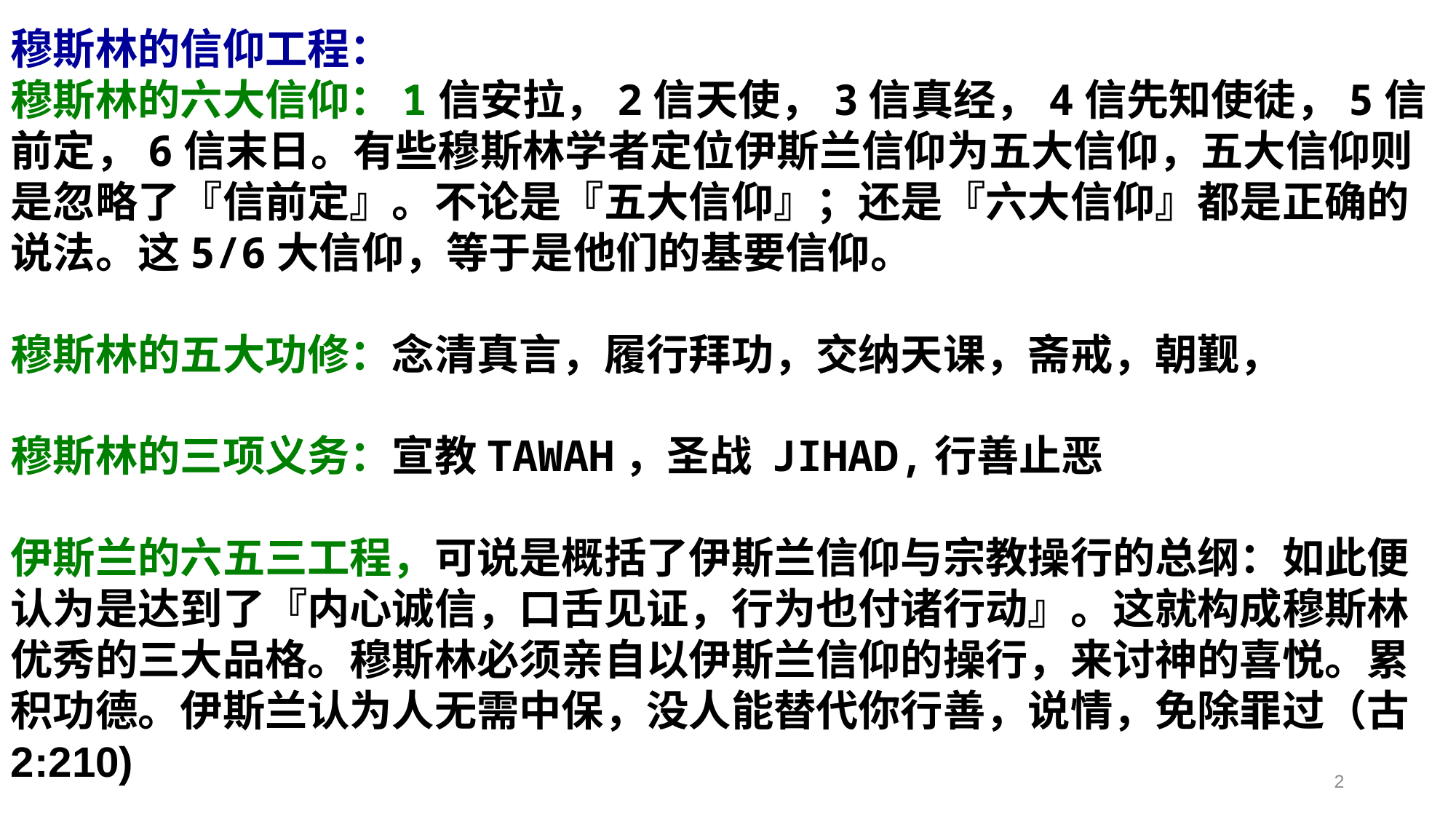

穆斯林的信仰工程：
穆斯林的六大信仰：1信安拉，2信天使，3信真经，4信先知使徒，5信前定，6信末日。有些穆斯林学者定位伊斯兰信仰为五大信仰，五大信仰则是忽略了『信前定』。不论是『五大信仰』；还是『六大信仰』都是正确的说法。这5/6大信仰，等于是他们的基要信仰。

穆斯林的五大功修：念清真言，履行拜功，交纳天课，斋戒，朝觐，

穆斯林的三项义务：宣教TAWAH，圣战 JIHAD,行善止恶

伊斯兰的六五三工程，可说是概括了伊斯兰信仰与宗教操行的总纲：如此便认为是达到了『内心诚信，口舌见证，行为也付诸行动』。这就构成穆斯林优秀的三大品格。穆斯林必须亲自以伊斯兰信仰的操行，来讨神的喜悦。累积功德。伊斯兰认为人无需中保，没人能替代你行善，说情，免除罪过（古2:210)
2